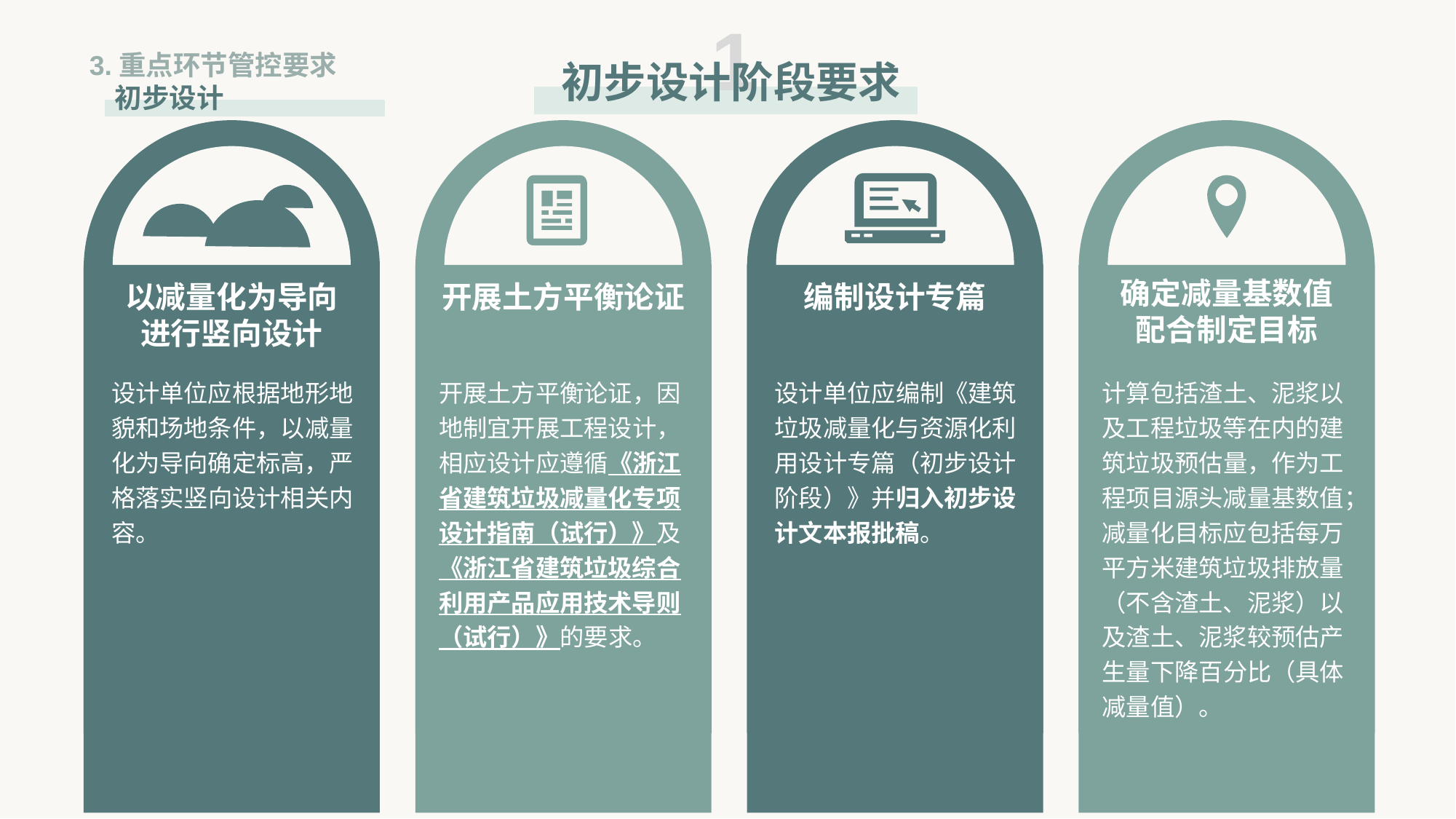

1

初步设计阶段要求
3.重点环节管控要求
   初步设计

以减量化为导向
进行竖向设计

设计单位应根据地形地貌和场地条件，以减量化为导向确定标高，严格落实竖向设计相关内容。

开展土方平衡论证

开展土方平衡论证，因地制宜开展工程设计，相应设计应遵循《浙江省建筑垃圾减量化专项设计指南（试行）》及《浙江省建筑垃圾综合利用产品应用技术导则（试行）》的要求。

编制设计专篇

设计单位应编制《建筑垃圾减量化与资源化利用设计专篇（初步设计阶段）》并归入初步设计文本报批稿。

确定减量基数值
配合制定目标

计算包括渣土、泥浆以及工程垃圾等在内的建筑垃圾预估量，作为工程项目源头减量基数值；
减量化目标应包括每万平方米建筑垃圾排放量（不含渣土、泥浆）以及渣土、泥浆较预估产生量下降百分比（具体减量值）。